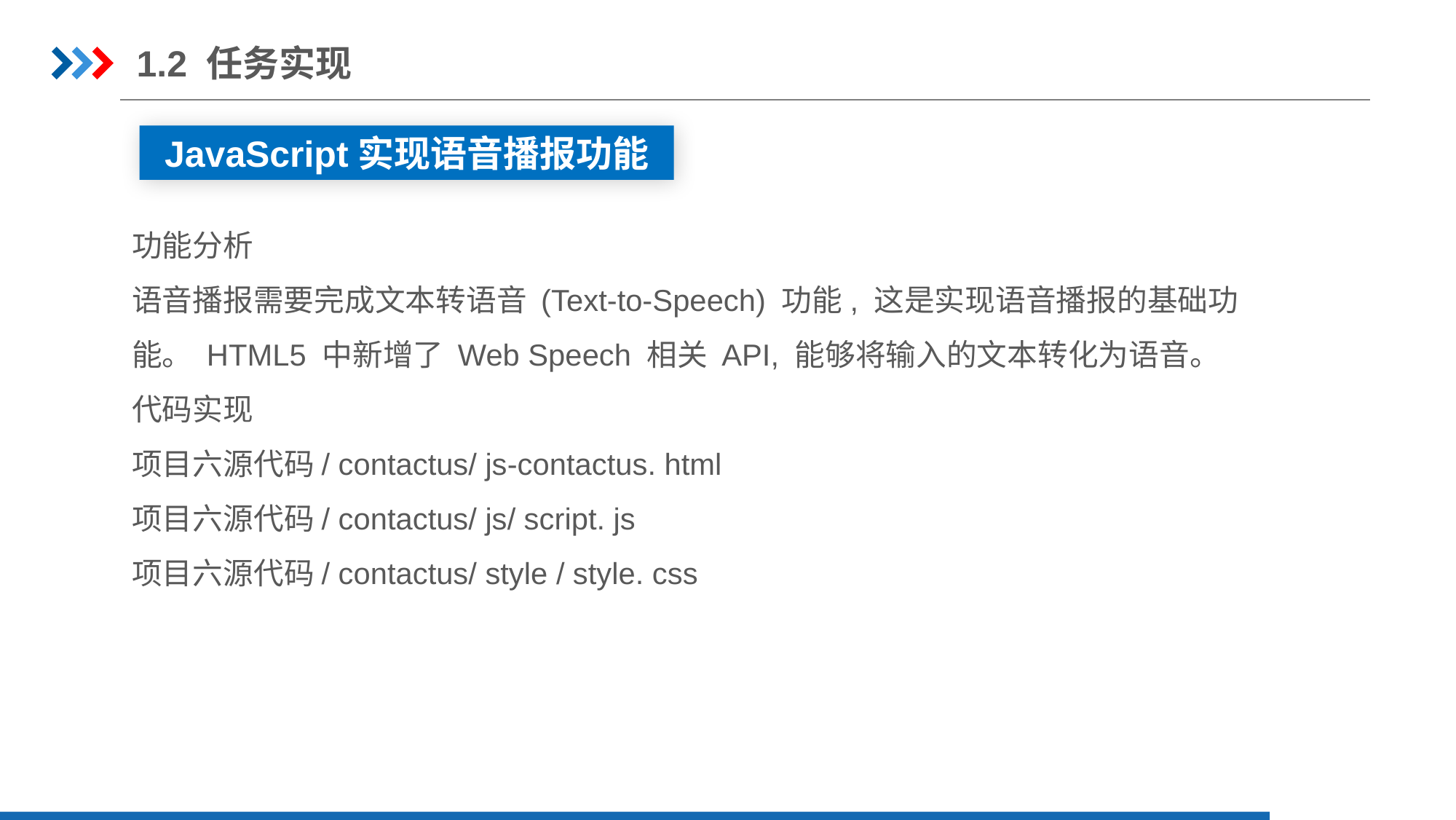

1.2 任务实现
JavaScript实现语音播报功能
功能分析
语音播报需要完成文本转语音 (Text-to-Speech) 功能, 这是实现语音播报的基础功
能。 HTML5 中新增了 Web Speech 相关 API, 能够将输入的文本转化为语音。
代码实现
项目六源代码/ contactus/ js-contactus. html
项目六源代码/ contactus/ js/ script. js
项目六源代码/ contactus/ style / style. css